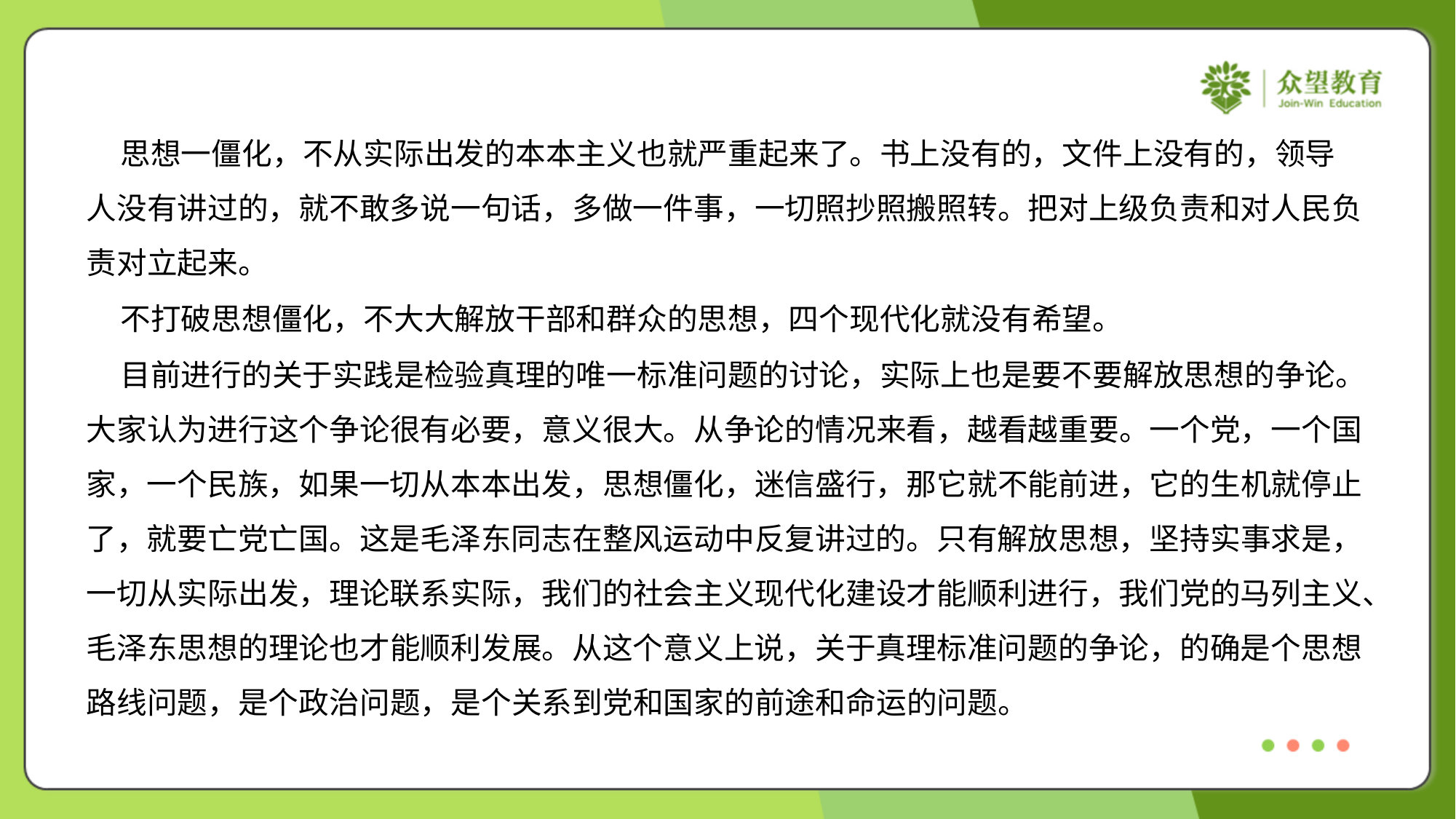

思想一僵化，不从实际出发的本本主义也就严重起来了。书上没有的，文件上没有的，领导
人没有讲过的，就不敢多说一句话，多做一件事，一切照抄照搬照转。把对上级负责和对人民负
责对立起来。
    不打破思想僵化，不大大解放干部和群众的思想，四个现代化就没有希望。
    目前进行的关于实践是检验真理的唯一标准问题的讨论，实际上也是要不要解放思想的争论。
大家认为进行这个争论很有必要，意义很大。从争论的情况来看，越看越重要。一个党，一个国
家，一个民族，如果一切从本本出发，思想僵化，迷信盛行，那它就不能前进，它的生机就停止
了，就要亡党亡国。这是毛泽东同志在整风运动中反复讲过的。只有解放思想，坚持实事求是，
一切从实际出发，理论联系实际，我们的社会主义现代化建设才能顺利进行，我们党的马列主义、
毛泽东思想的理论也才能顺利发展。从这个意义上说，关于真理标准问题的争论，的确是个思想
路线问题，是个政治问题，是个关系到党和国家的前途和命运的问题。